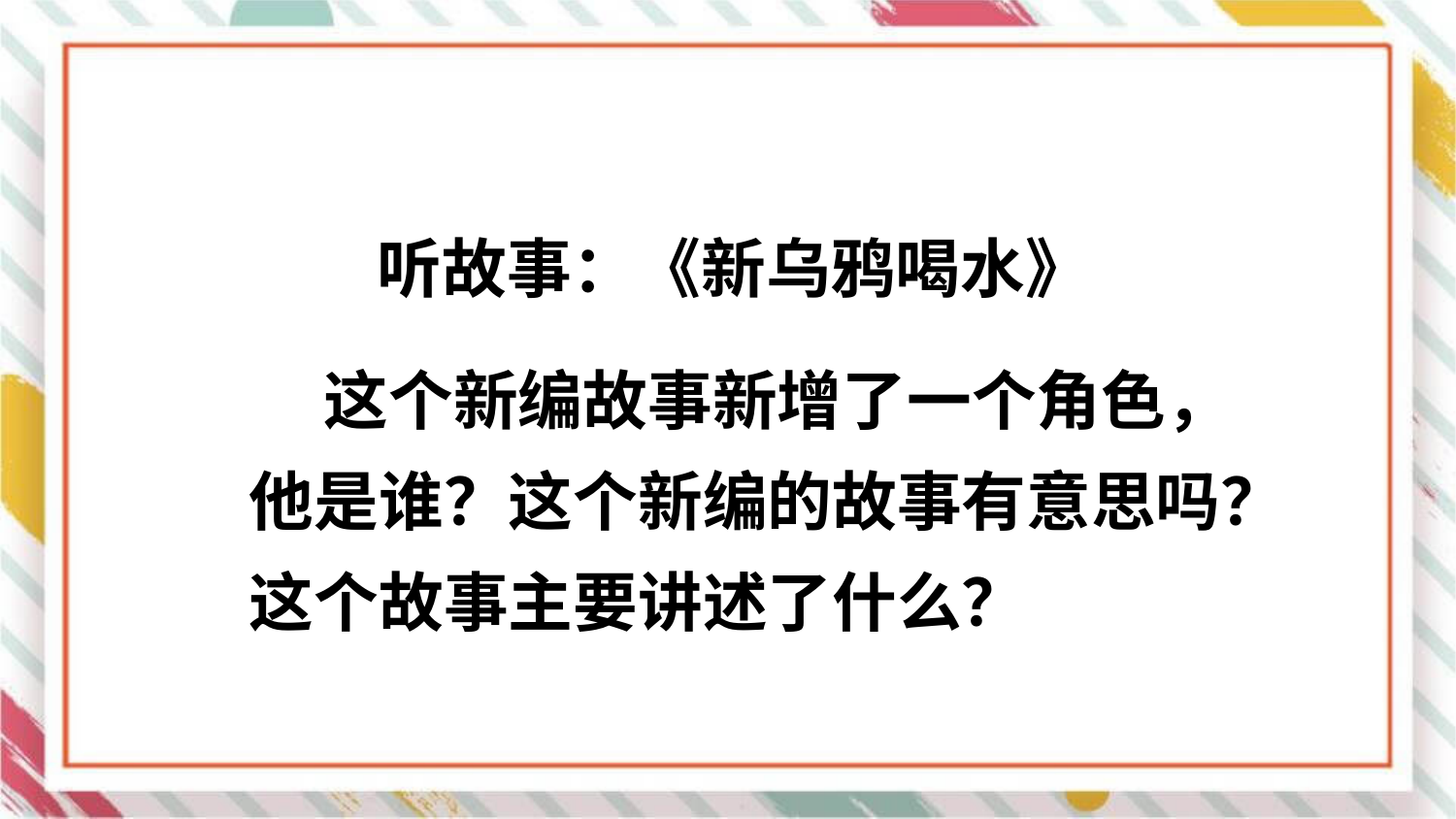

听故事：《新乌鸦喝水》
    这个新编故事新增了一个角色，他是谁？这个新编的故事有意思吗？这个故事主要讲述了什么？